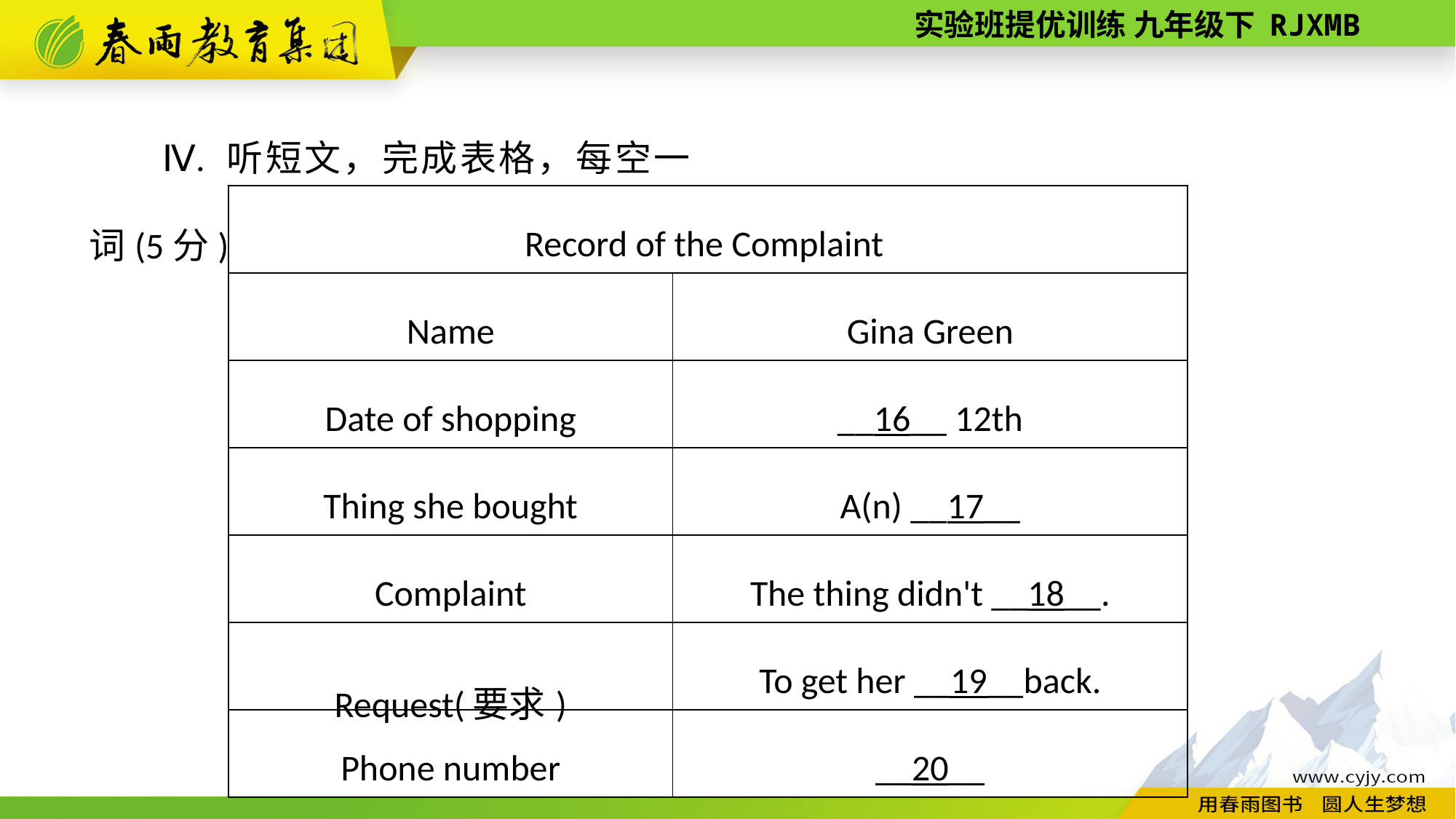

Ⅳ. 听短文，完成表格，每空一词(5分)
| Record of the Complaint |  |
| --- | --- |
| Name | Gina Green |
| Date of shopping | \_\_16\_\_ 12th |
| Thing she bought | A(n) \_\_17\_\_ |
| Complaint | The thing didn't \_\_18\_\_. |
| Request(要求) | To get her \_\_19\_\_back. |
| Phone number | \_\_20\_\_ |